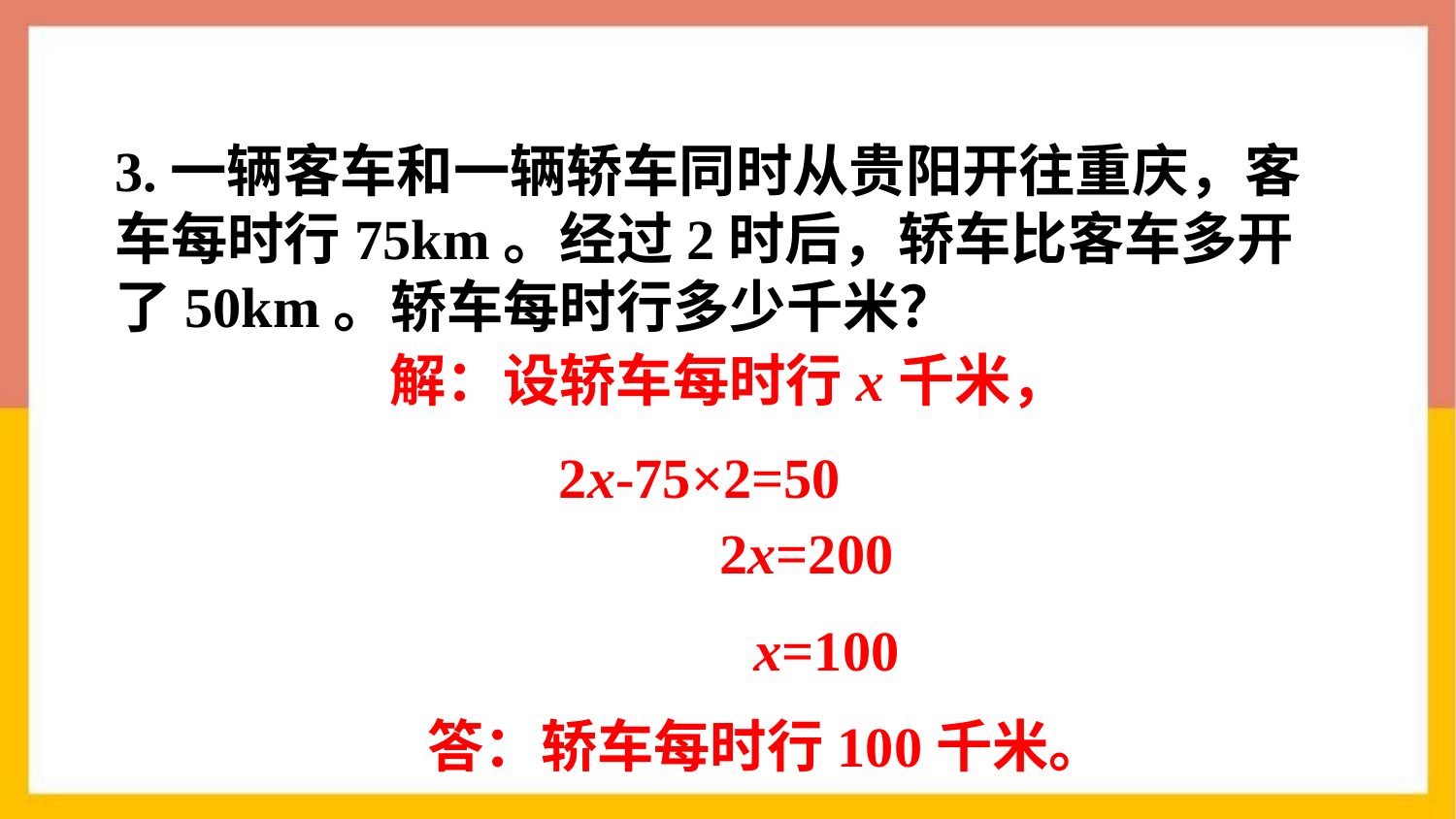

3.一辆客车和一辆轿车同时从贵阳开往重庆，客车每时行75km。经过2时后，轿车比客车多开了50km。轿车每时行多少千米？
解：设轿车每时行x千米，
2x-75×2=50
2x=200
x=100
答：轿车每时行100千米。